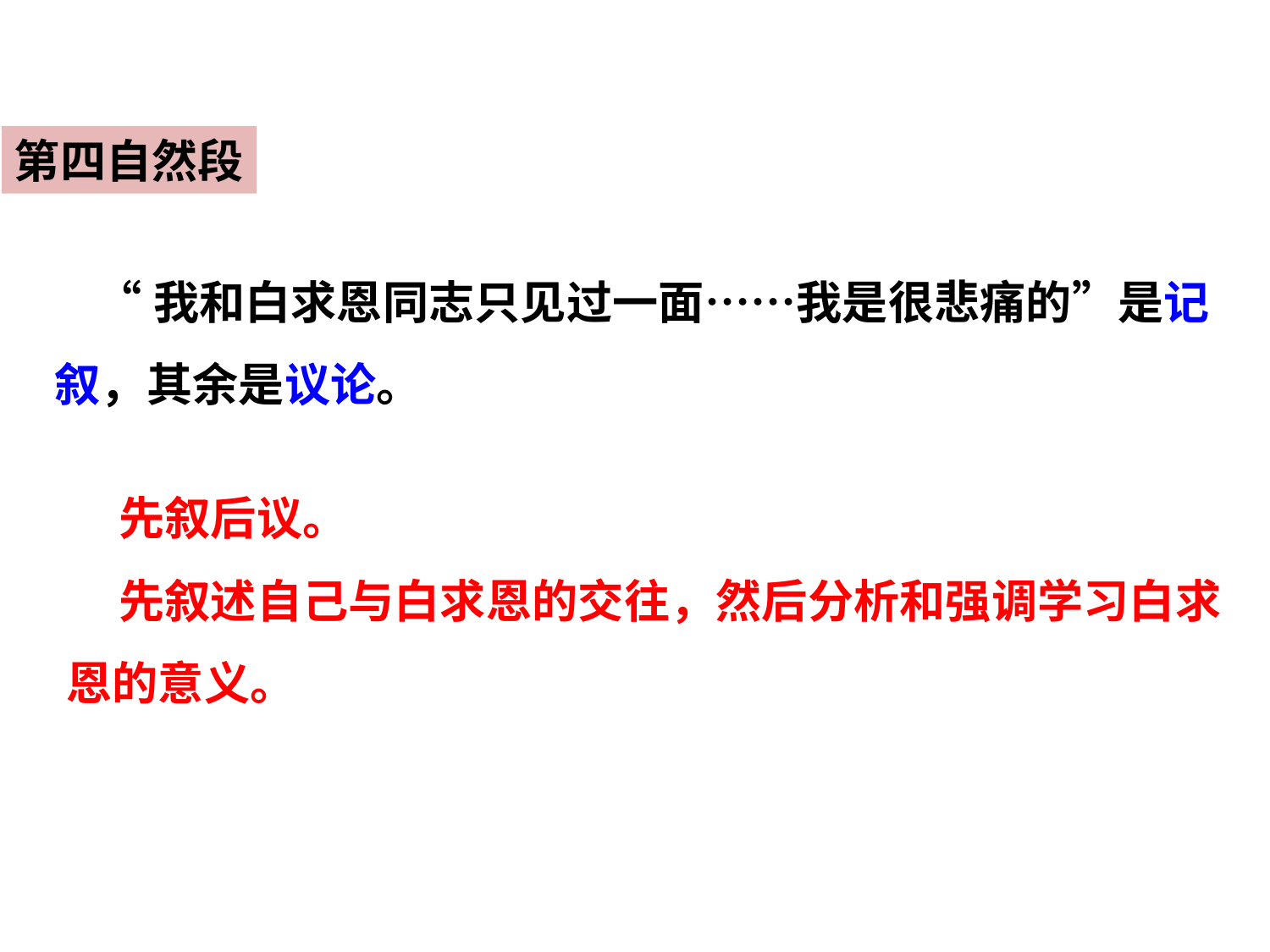

第四自然段
    “我和白求恩同志只见过一面……我是很悲痛的”是记叙，其余是议论。
    先叙后议。
    先叙述自己与白求恩的交往，然后分析和强调学习白求恩的意义。